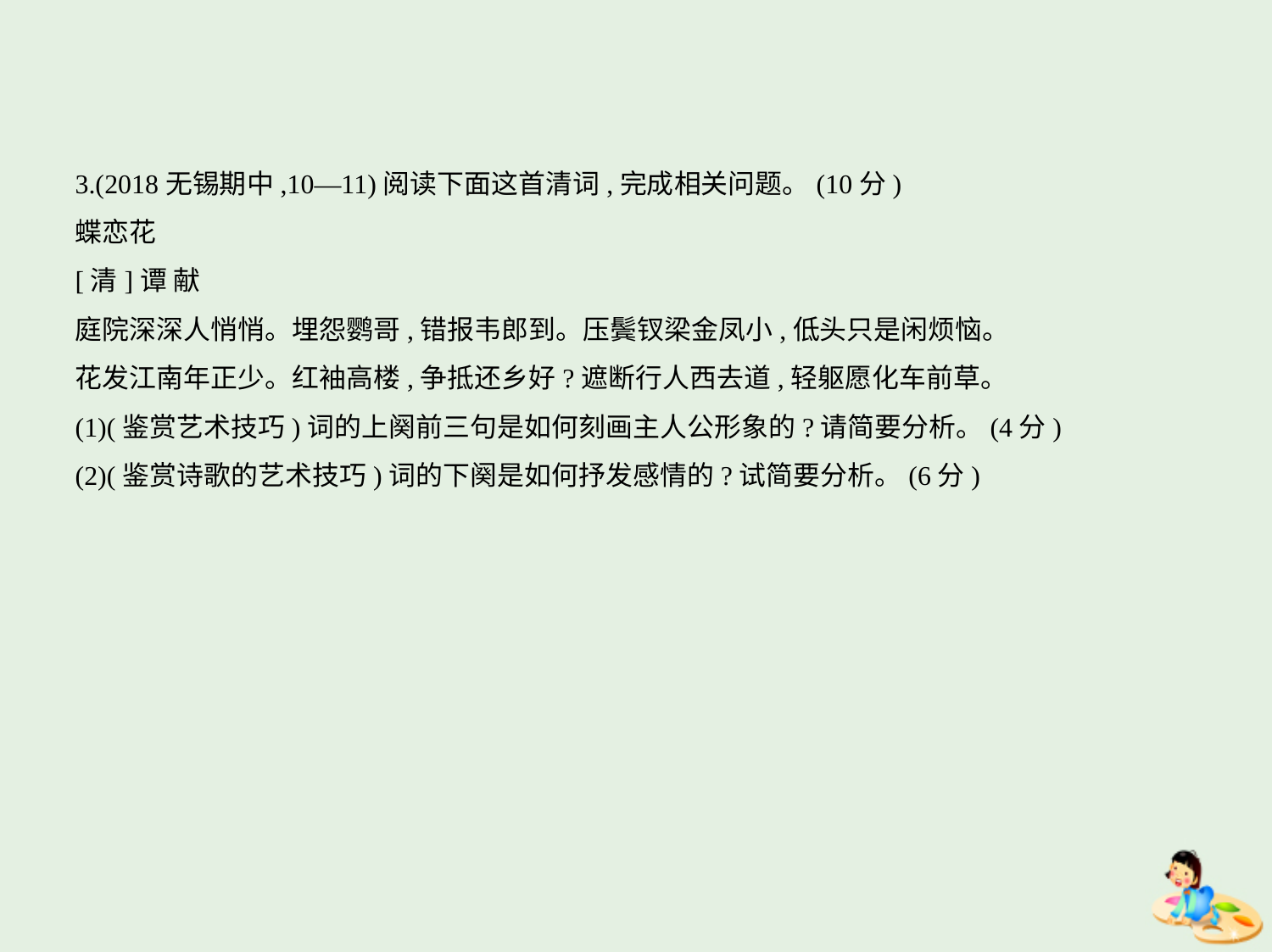

3.(2018无锡期中,10—11)阅读下面这首清词,完成相关问题。(10分)
蝶恋花
[清]谭 献
庭院深深人悄悄。埋怨鹦哥,错报韦郎到。压鬓钗梁金凤小,低头只是闲烦恼。
花发江南年正少。红袖高楼,争抵还乡好?遮断行人西去道,轻躯愿化车前草。
(1)(鉴赏艺术技巧)词的上阕前三句是如何刻画主人公形象的?请简要分析。(4分)
(2)(鉴赏诗歌的艺术技巧)词的下阕是如何抒发感情的?试简要分析。(6分)